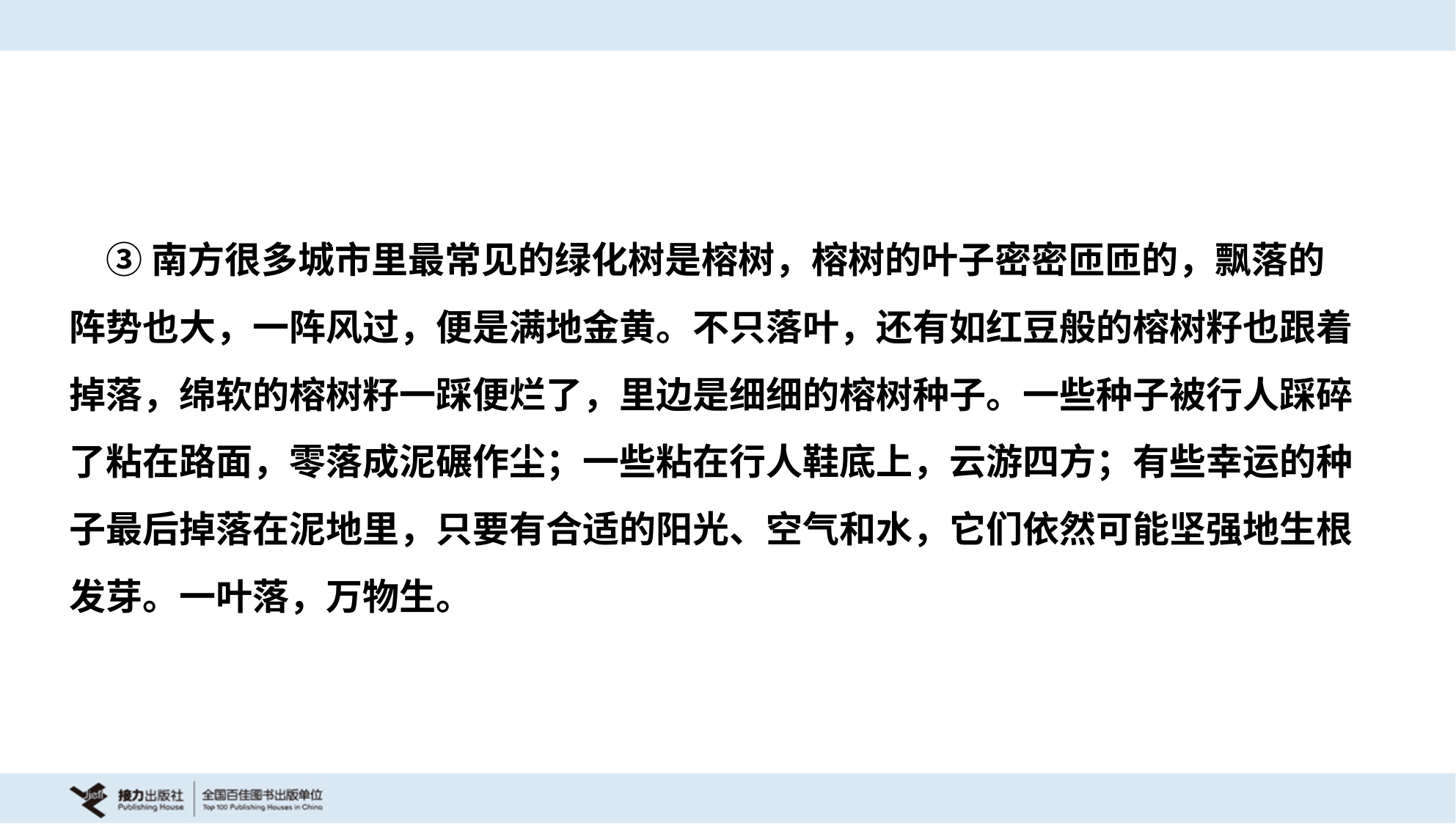

③南方很多城市里最常见的绿化树是榕树，榕树的叶子密密匝匝的，飘落的
阵势也大，一阵风过，便是满地金黄。不只落叶，还有如红豆般的榕树籽也跟着
掉落，绵软的榕树籽一踩便烂了，里边是细细的榕树种子。一些种子被行人踩碎
了粘在路面，零落成泥碾作尘；一些粘在行人鞋底上，云游四方；有些幸运的种
子最后掉落在泥地里，只要有合适的阳光、空气和水，它们依然可能坚强地生根
发芽。一叶落，万物生。